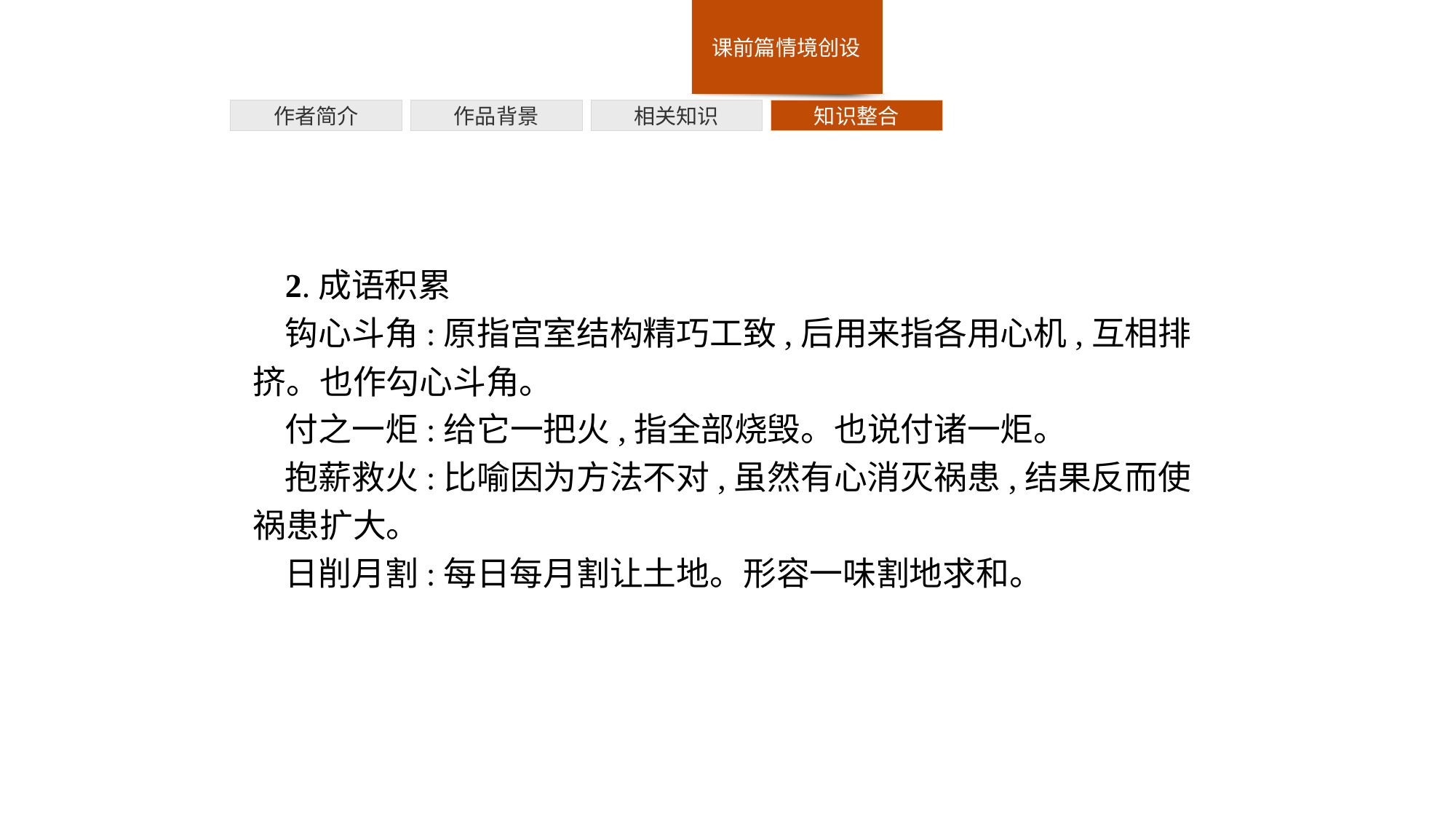

作者简介
作品背景
相关知识
知识整合
2.成语积累
钩心斗角:原指宫室结构精巧工致,后用来指各用心机,互相排挤。也作勾心斗角。
付之一炬:给它一把火,指全部烧毁。也说付诸一炬。
抱薪救火:比喻因为方法不对,虽然有心消灭祸患,结果反而使祸患扩大。
日削月割:每日每月割让土地。形容一味割地求和。